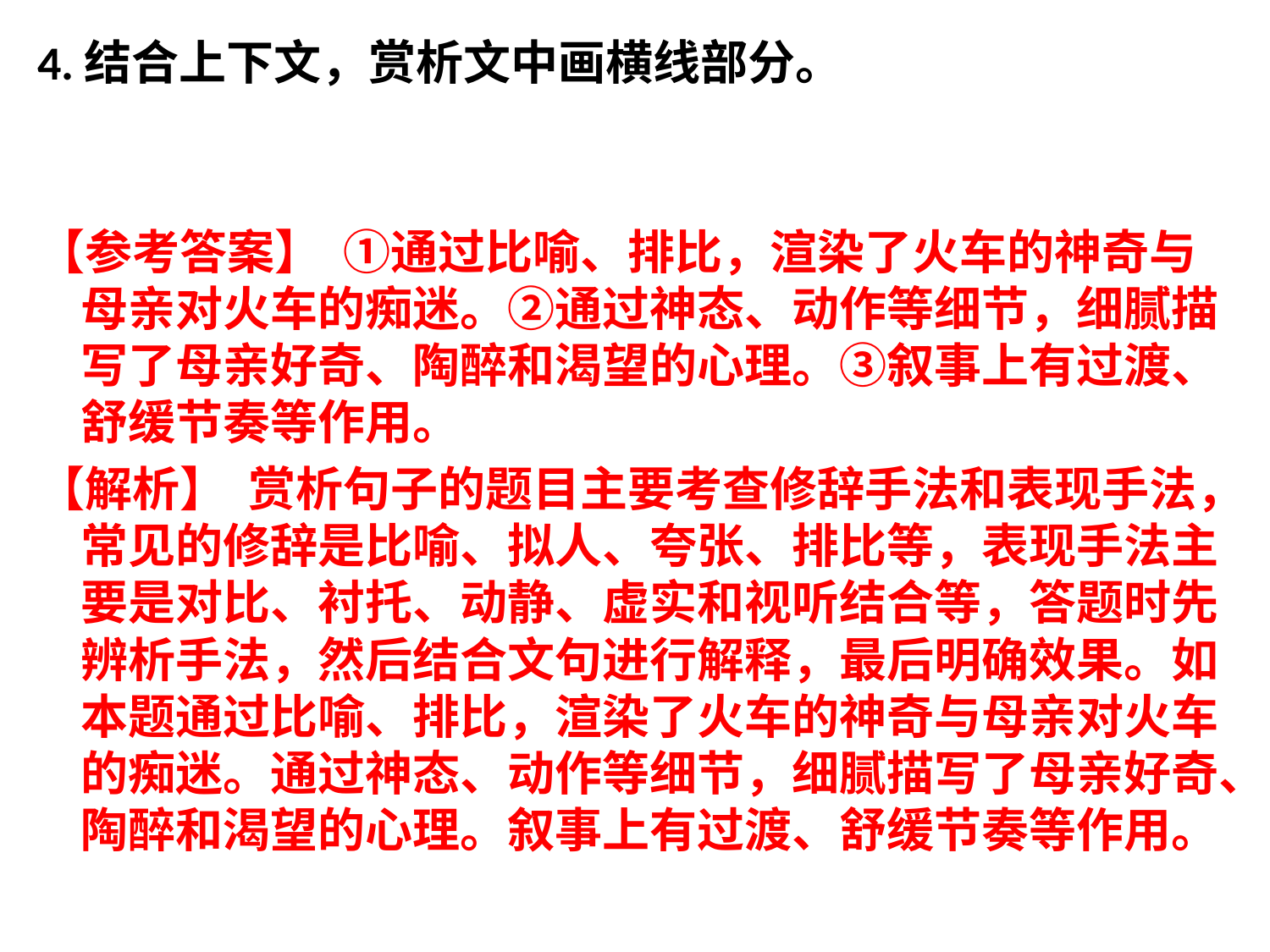

4.结合上下文，赏析文中画横线部分。

【参考答案】  ①通过比喻、排比，渲染了火车的神奇与母亲对火车的痴迷。②通过神态、动作等细节，细腻描写了母亲好奇、陶醉和渴望的心理。③叙事上有过渡、舒缓节奏等作用。
【解析】  赏析句子的题目主要考查修辞手法和表现手法，常见的修辞是比喻、拟人、夸张、排比等，表现手法主要是对比、衬托、动静、虚实和视听结合等，答题时先辨析手法，然后结合文句进行解释，最后明确效果。如本题通过比喻、排比，渲染了火车的神奇与母亲对火车的痴迷。通过神态、动作等细节，细腻描写了母亲好奇、陶醉和渴望的心理。叙事上有过渡、舒缓节奏等作用。

#